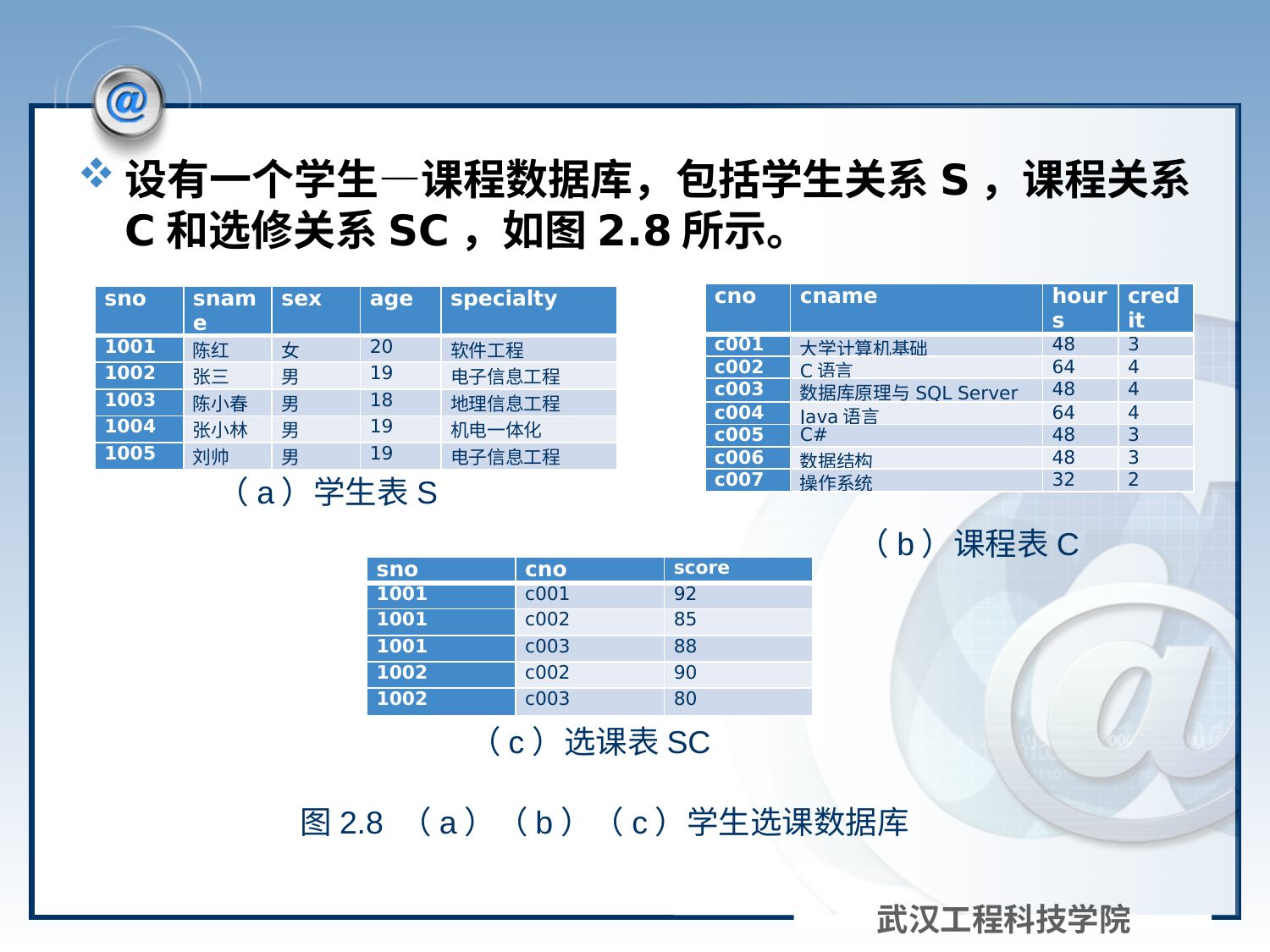

#
设有一个学生—课程数据库，包括学生关系S，课程关系C和选修关系SC，如图2.8所示。

| cno | cname | hours | credit |
| --- | --- | --- | --- |
| c001 | 大学计算机基础 | 48 | 3 |
| c002 | C语言 | 64 | 4 |
| c003 | 数据库原理与SQL Server | 48 | 4 |
| c004 | Java语言 | 64 | 4 |
| c005 | C# | 48 | 3 |
| c006 | 数据结构 | 48 | 3 |
| c007 | 操作系统 | 32 | 2 |
| sno | sname | sex | age | specialty |
| --- | --- | --- | --- | --- |
| 1001 | 陈红 | 女 | 20 | 软件工程 |
| 1002 | 张三 | 男 | 19 | 电子信息工程 |
| 1003 | 陈小春 | 男 | 18 | 地理信息工程 |
| 1004 | 张小林 | 男 | 19 | 机电一体化 |
| 1005 | 刘帅 | 男 | 19 | 电子信息工程 |
（a）学生表S
（b）课程表C
| sno | cno | score |
| --- | --- | --- |
| 1001 | c001 | 92 |
| 1001 | c002 | 85 |
| 1001 | c003 | 88 |
| 1002 | c002 | 90 |
| 1002 | c003 | 80 |
（c）选课表SC
图2.8 （a）（b）（c）学生选课数据库
武汉工程科技学院